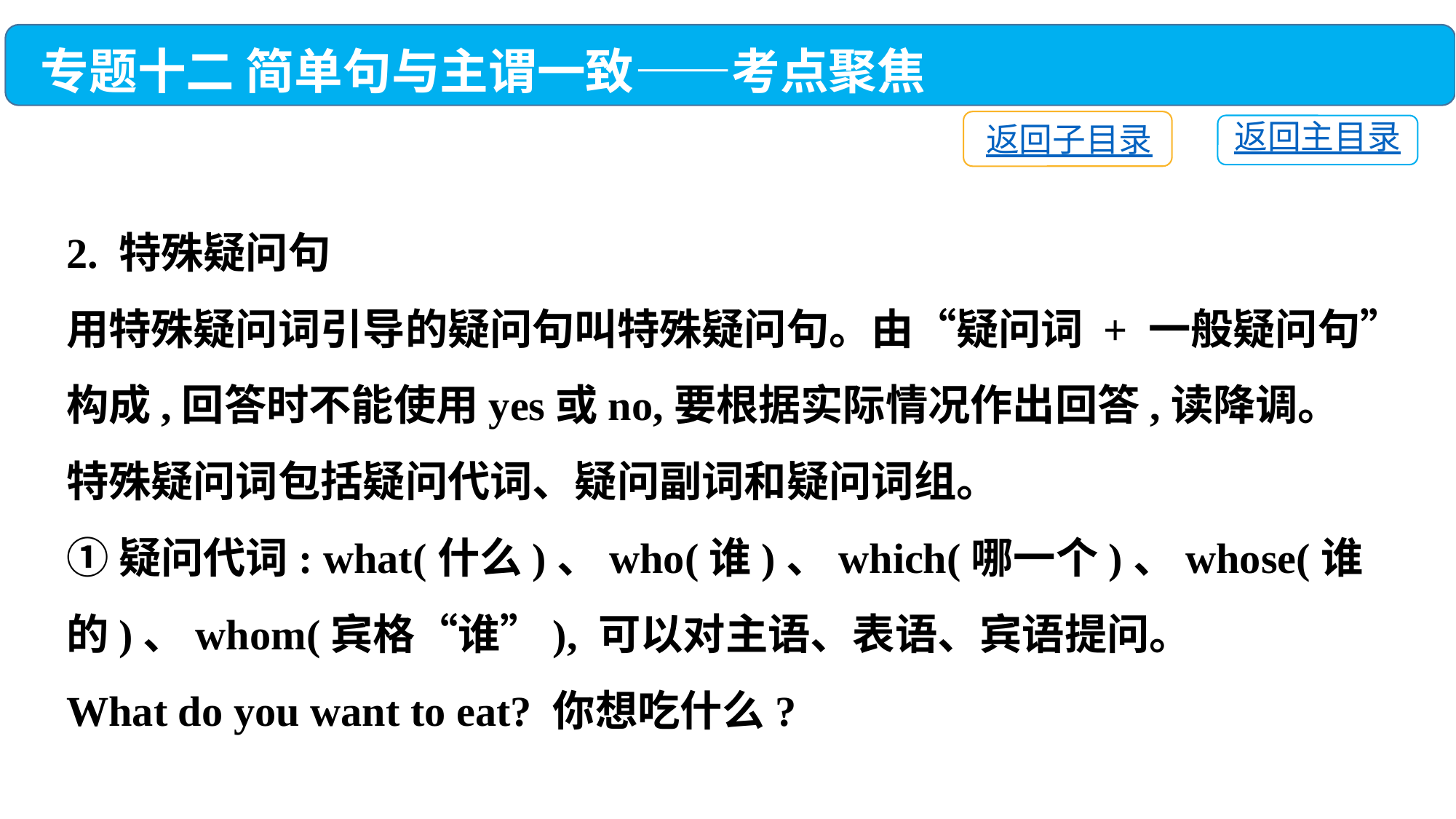

专题十二 简单句与主谓一致——考点聚焦

返回子目录
返回主目录
2. 特殊疑问句
用特殊疑问词引导的疑问句叫特殊疑问句。由“疑问词 + 一般疑问句”构成,回答时不能使用yes或no,要根据实际情况作出回答,读降调。
特殊疑问词包括疑问代词、疑问副词和疑问词组。
①疑问代词: what(什么)、who(谁)、which(哪一个)、whose(谁的)、whom(宾格“谁”), 可以对主语、表语、宾语提问。
What do you want to eat? 你想吃什么?